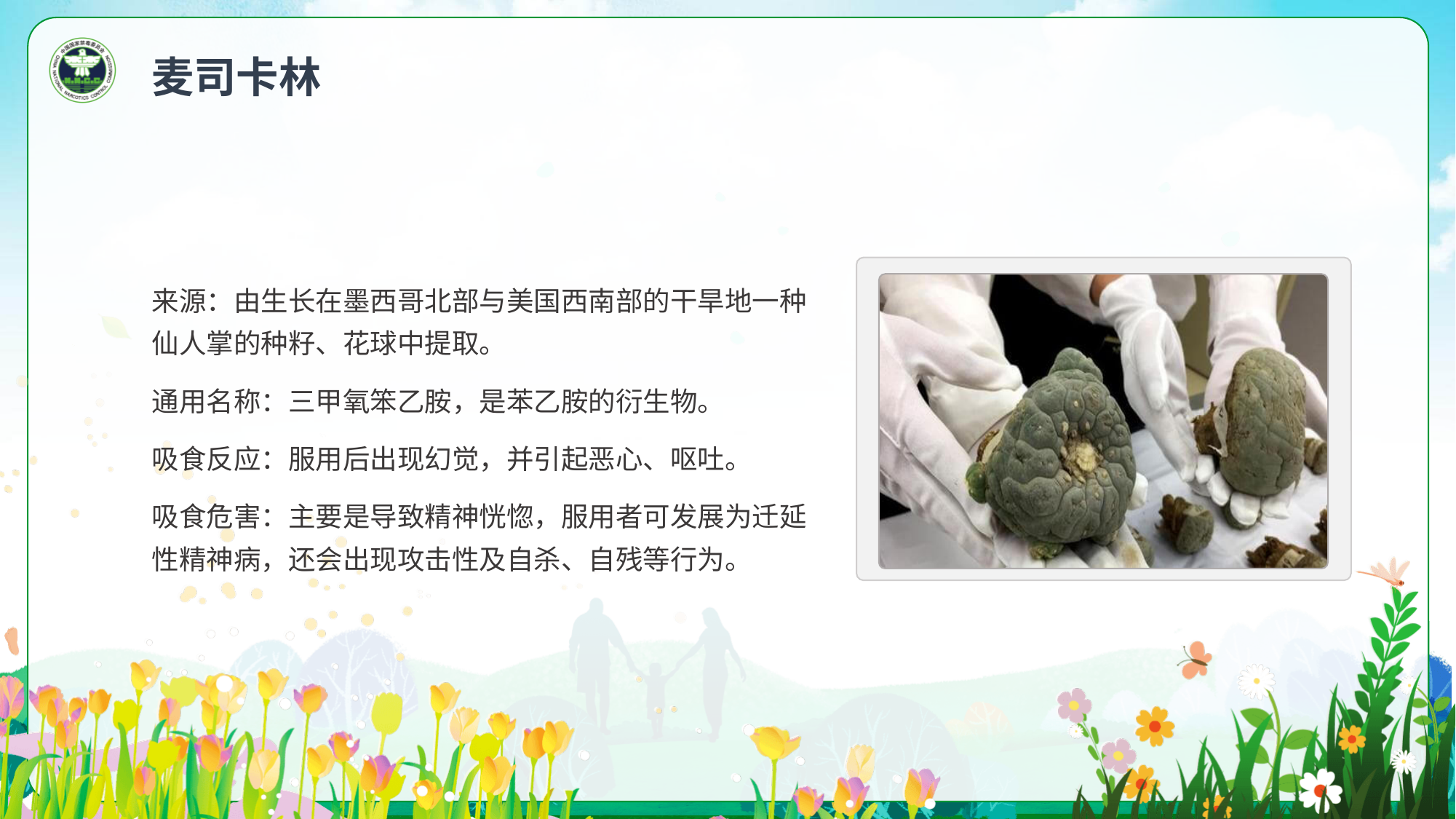

麦司卡林

来源：由生长在墨西哥北部与美国西南部的干旱地一种仙人掌的种籽、花球中提取。
通用名称：三甲氧笨乙胺，是苯乙胺的衍生物。
吸食反应：服用后出现幻觉，并引起恶心、呕吐。
吸食危害：主要是导致精神恍惚，服用者可发展为迁延性精神病，还会出现攻击性及自杀、自残等行为。